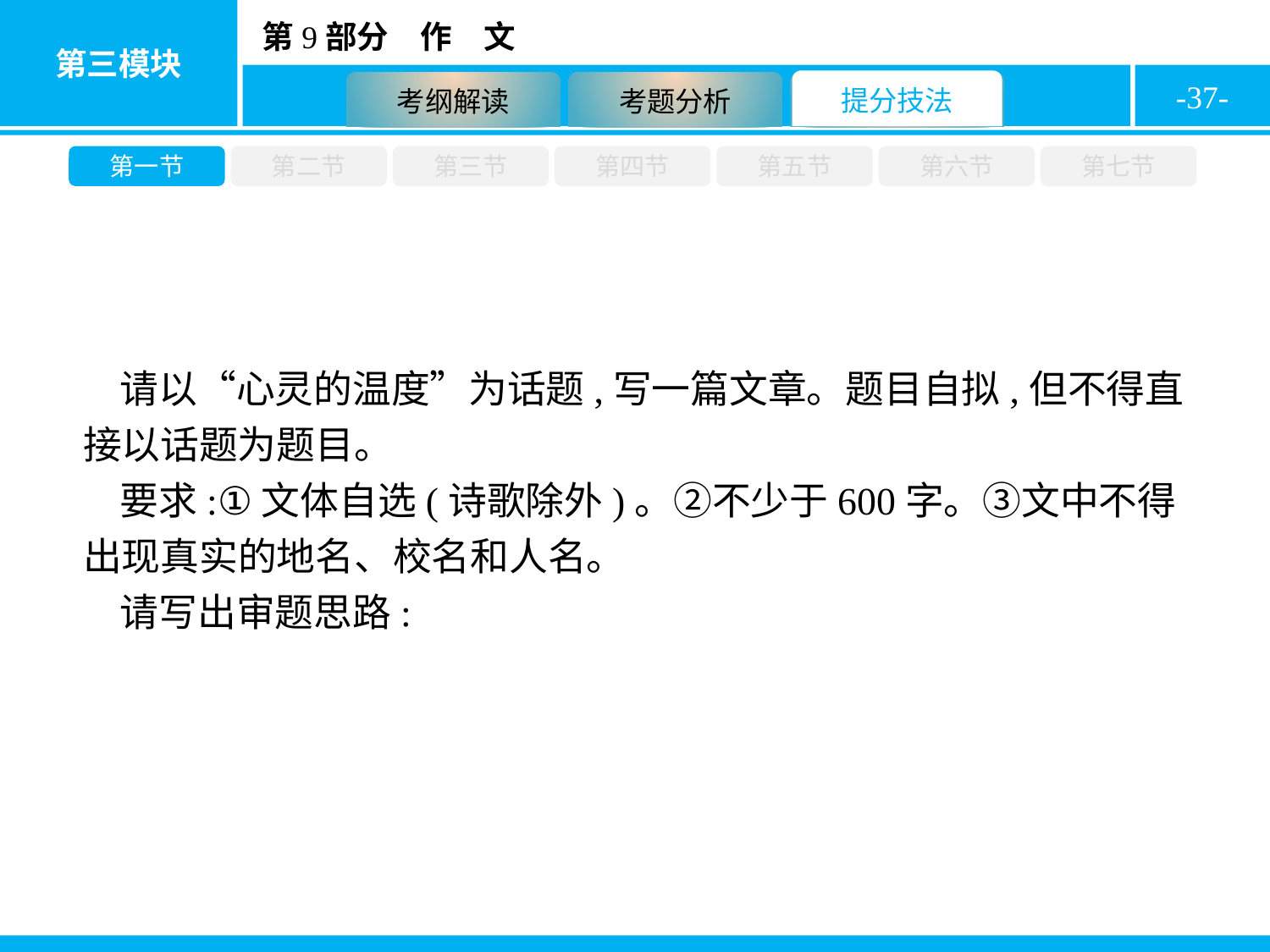

-37-
第一节
第二节
第三节
第四节
第五节
第六节
第七节
请以“心灵的温度”为话题,写一篇文章。题目自拟,但不得直接以话题为题目。
要求:①文体自选(诗歌除外)。②不少于600字。③文中不得出现真实的地名、校名和人名。
请写出审题思路: